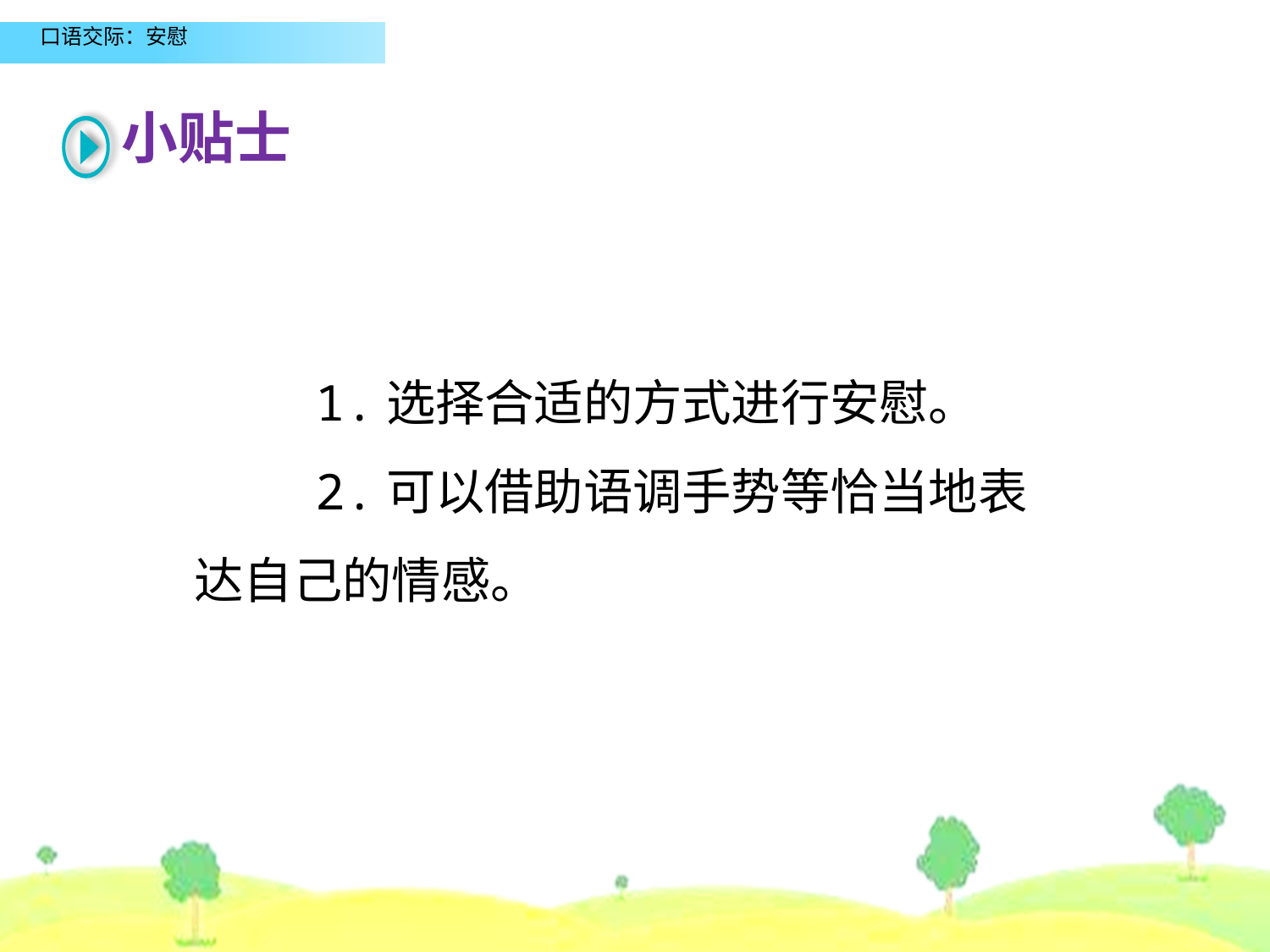

小贴士

   1.选择合适的方式进行安慰。
   2.可以借助语调手势等恰当地表达自己的情感。